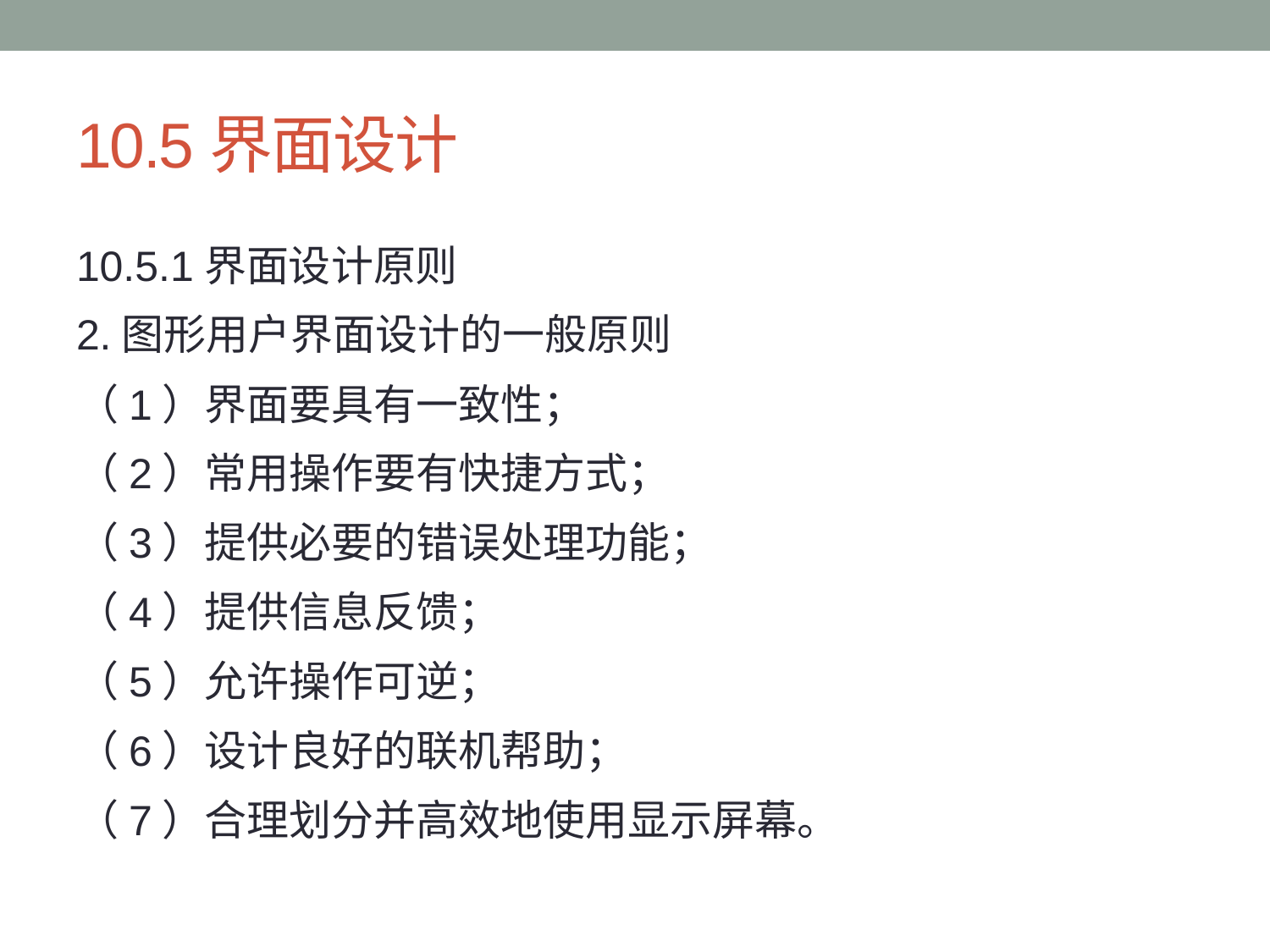

# 10.5界面设计
10.5.1界面设计原则
2.图形用户界面设计的一般原则
（1）界面要具有一致性；
（2）常用操作要有快捷方式；
（3）提供必要的错误处理功能；
（4）提供信息反馈；
（5）允许操作可逆；
（6）设计良好的联机帮助；
（7）合理划分并高效地使用显示屏幕。